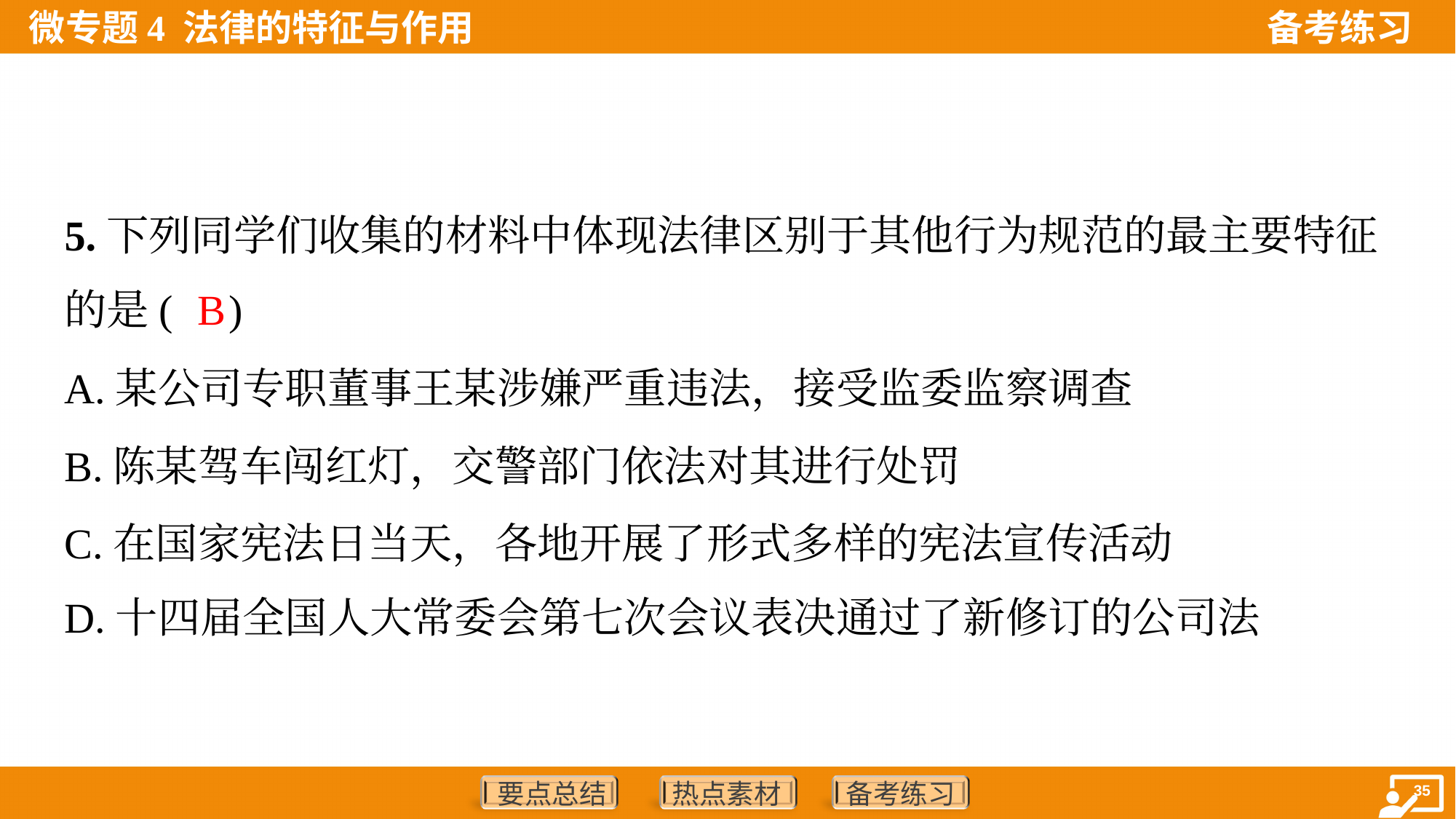

5.下列同学们收集的材料中体现法律区别于其他行为规范的最主要特征
的是(     )
B
A.某公司专职董事王某涉嫌严重违法，接受监委监察调查
B.陈某驾车闯红灯，交警部门依法对其进行处罚
C.在国家宪法日当天，各地开展了形式多样的宪法宣传活动
D.十四届全国人大常委会第七次会议表决通过了新修订的公司法